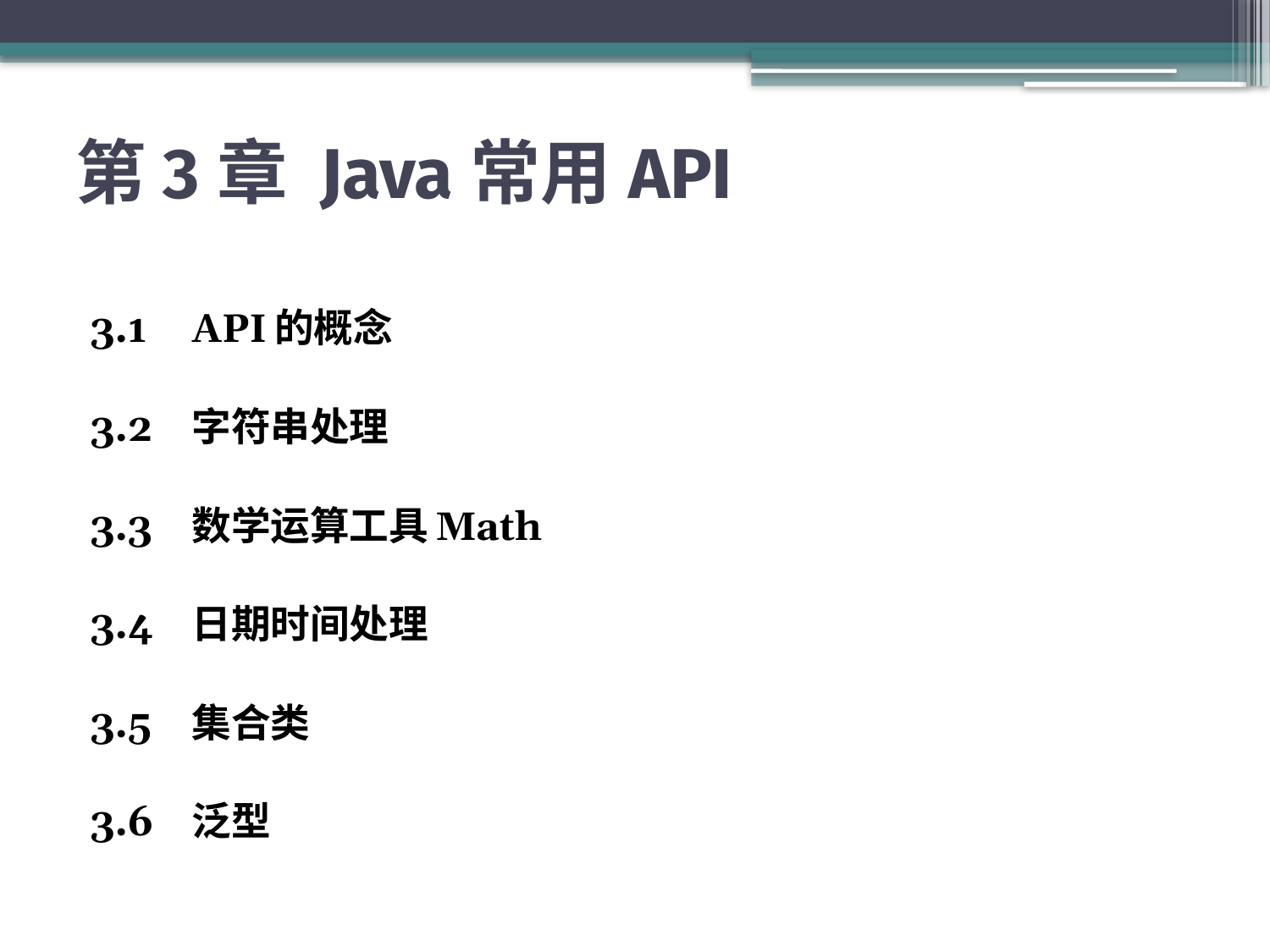

# 第3章 Java常用API
3.1	API的概念
3.2	字符串处理
3.3	数学运算工具Math
3.4	日期时间处理
3.5	集合类
3.6	泛型